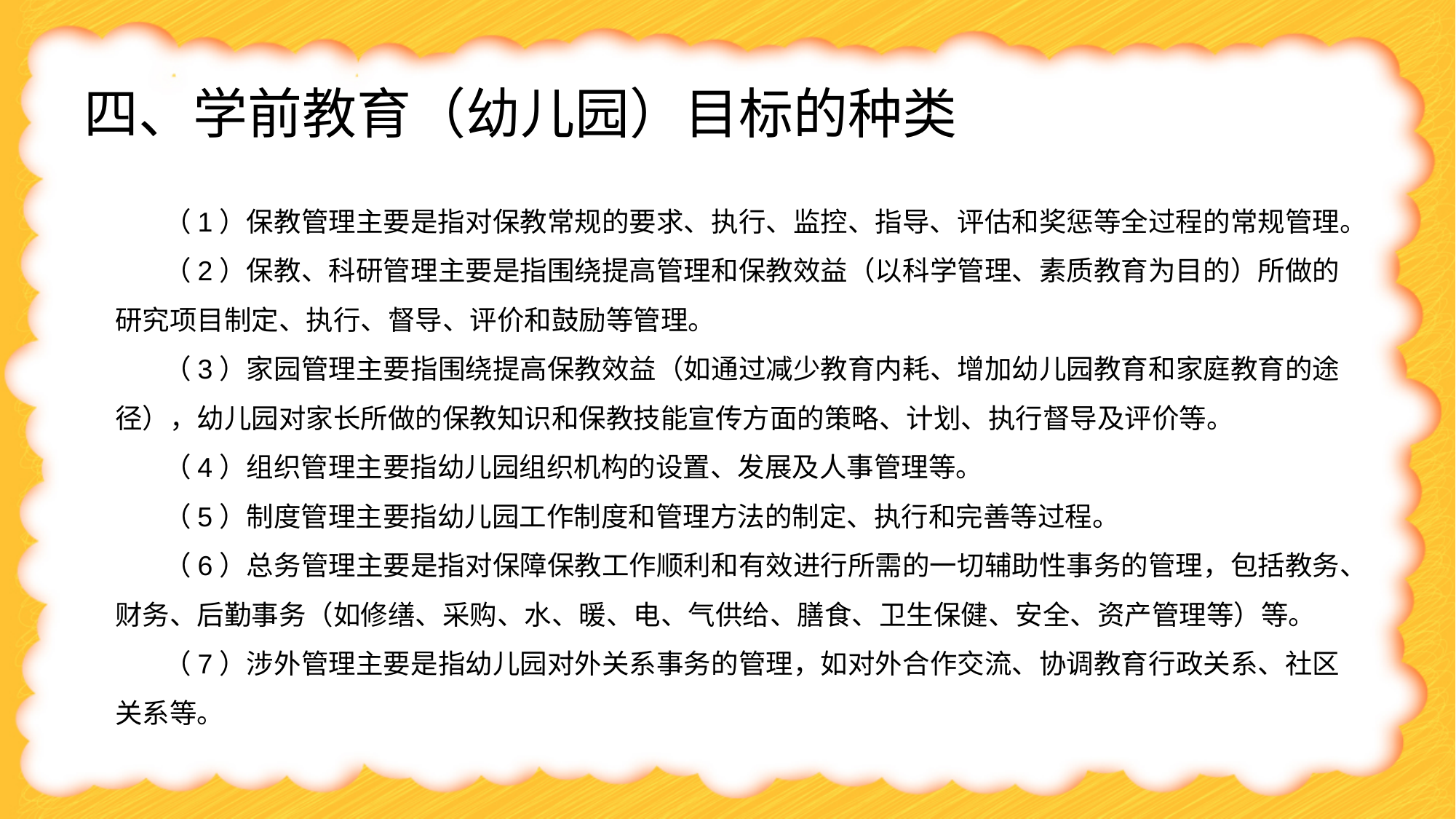

四、学前教育（幼儿园）目标的种类
（1）保教管理主要是指对保教常规的要求、执行、监控、指导、评估和奖惩等全过程的常规管理。
（2）保教、科研管理主要是指围绕提高管理和保教效益（以科学管理、素质教育为目的）所做的研究项目制定、执行、督导、评价和鼓励等管理。
（3）家园管理主要指围绕提高保教效益（如通过减少教育内耗、增加幼儿园教育和家庭教育的途径），幼儿园对家长所做的保教知识和保教技能宣传方面的策略、计划、执行督导及评价等。
（4）组织管理主要指幼儿园组织机构的设置、发展及人事管理等。
（5）制度管理主要指幼儿园工作制度和管理方法的制定、执行和完善等过程。
（6）总务管理主要是指对保障保教工作顺利和有效进行所需的一切辅助性事务的管理，包括教务、财务、后勤事务（如修缮、采购、水、暖、电、气供给、膳食、卫生保健、安全、资产管理等）等。
（7）涉外管理主要是指幼儿园对外关系事务的管理，如对外合作交流、协调教育行政关系、社区关系等。